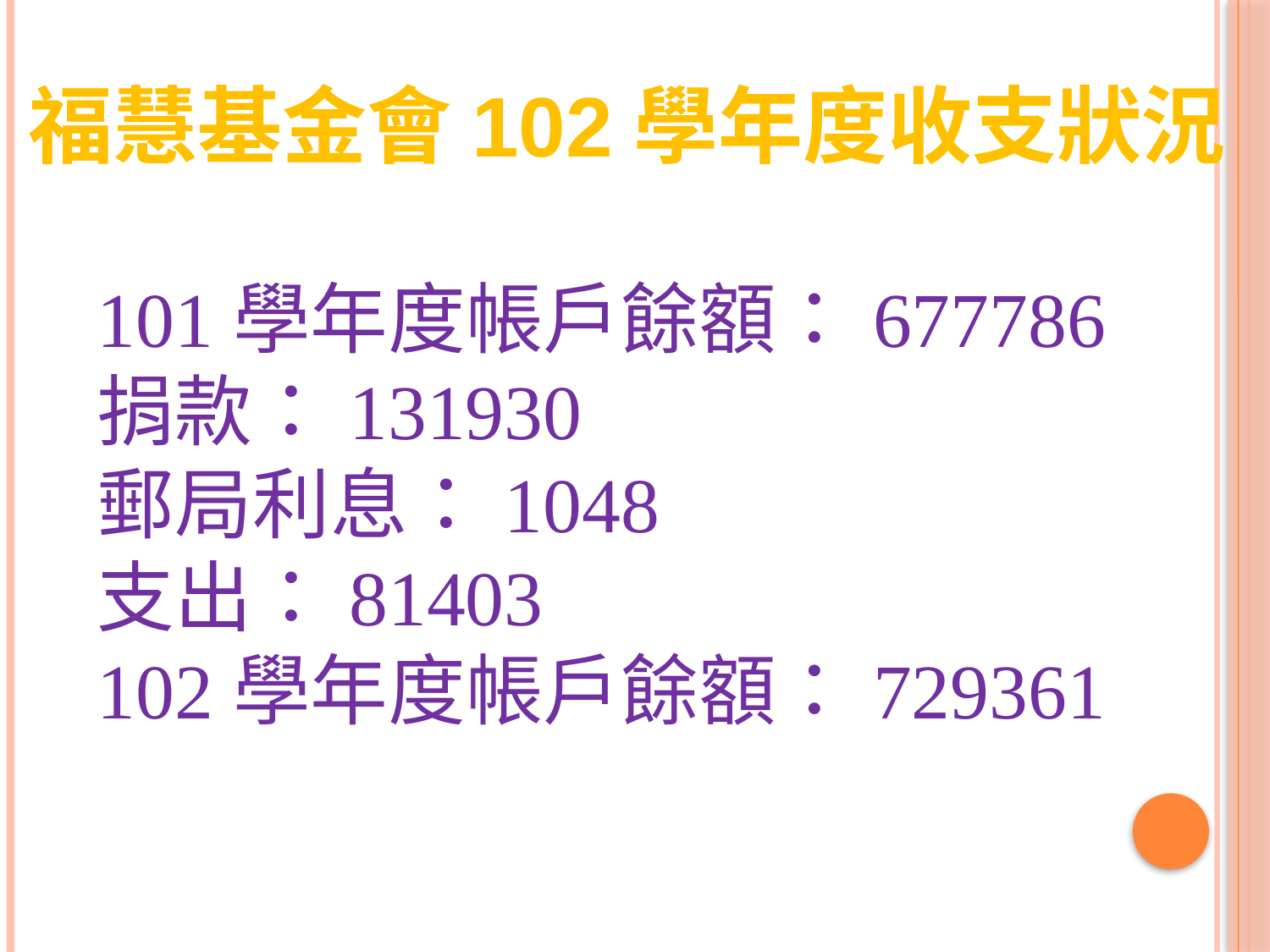

福慧基金會102學年度收支狀況
101學年度帳戶餘額：677786
捐款：131930
郵局利息：1048
支出：81403
102學年度帳戶餘額：729361